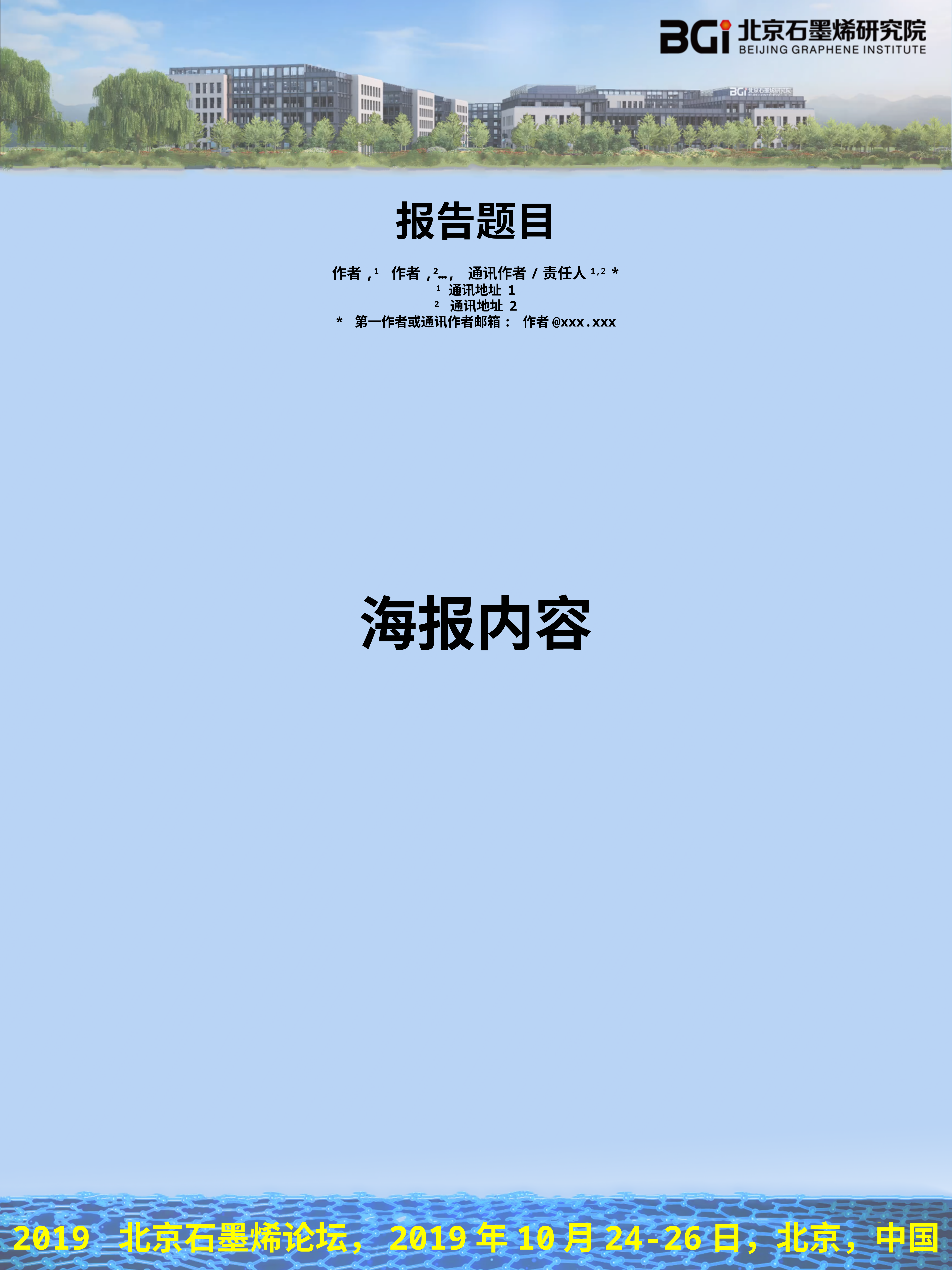

报告题目
作者,1 作者,2…, 通讯作者/责任人1,2 *
1 通讯地址 1
2 通讯地址 2
* 第一作者或通讯作者邮箱: 作者@xxx.xxx
海报内容